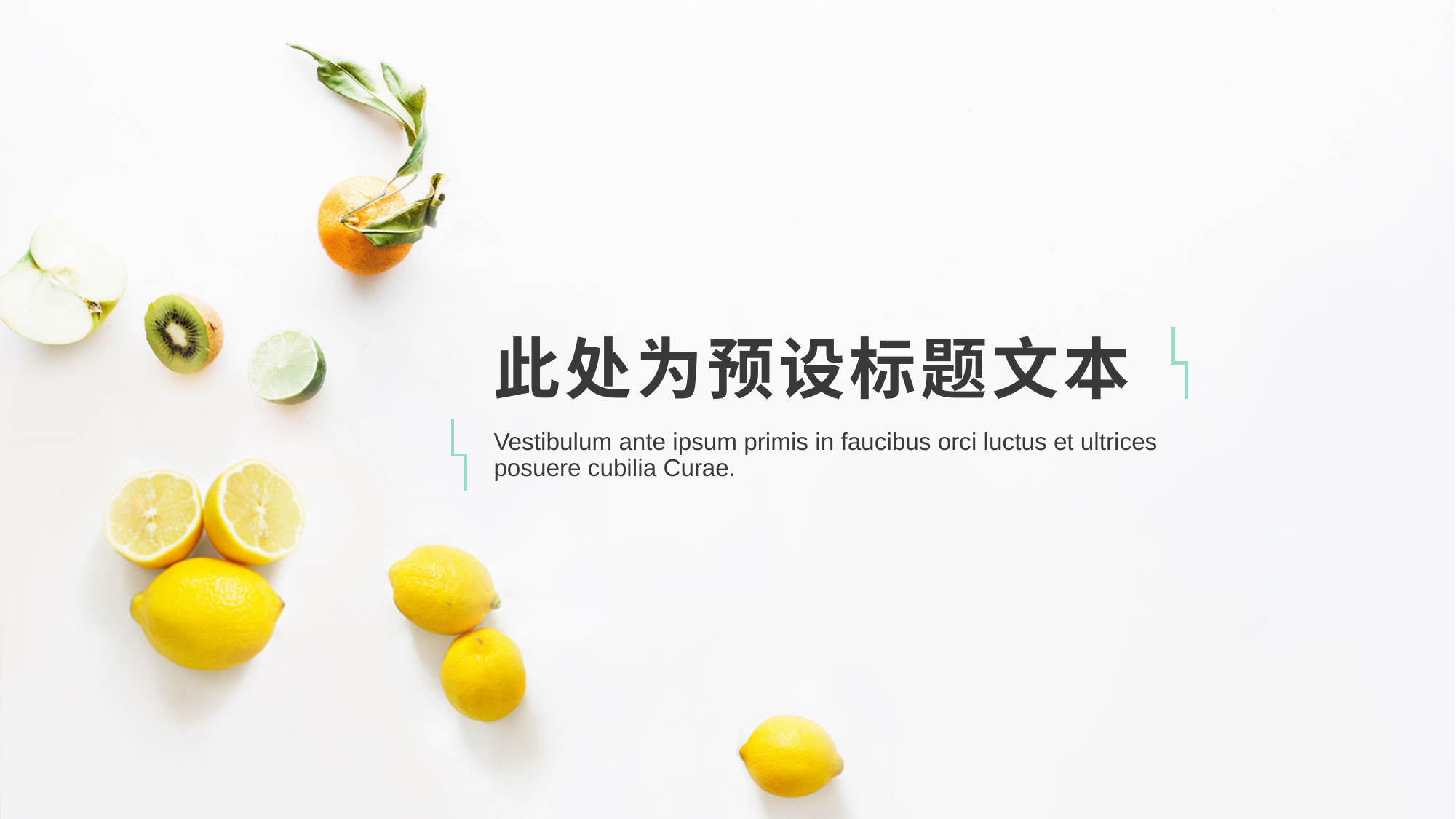

# 此处为预设标题文本
Vestibulum ante ipsum primis in faucibus orci luctus et ultrices posuere cubilia Curae.